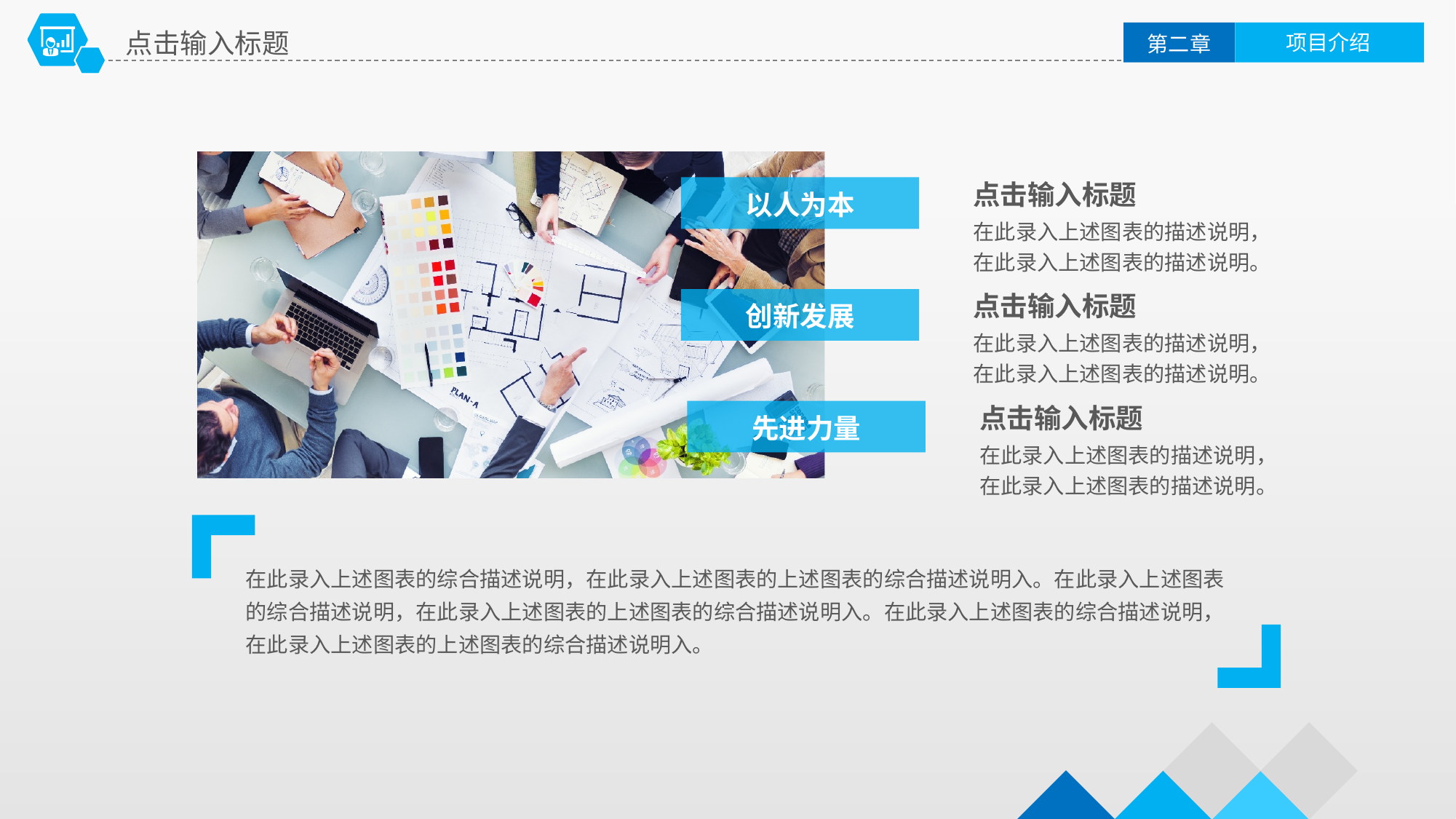

点击输入标题
项目介绍
第二章

点击输入标题

以人为本
在此录入上述图表的描述说明，在此录入上述图表的描述说明。
点击输入标题

创新发展
在此录入上述图表的描述说明，在此录入上述图表的描述说明。
点击输入标题

先进力量
在此录入上述图表的描述说明，在此录入上述图表的描述说明。

在此录入上述图表的综合描述说明，在此录入上述图表的上述图表的综合描述说明入。在此录入上述图表的综合描述说明，在此录入上述图表的上述图表的综合描述说明入。在此录入上述图表的综合描述说明，在此录入上述图表的上述图表的综合描述说明入。